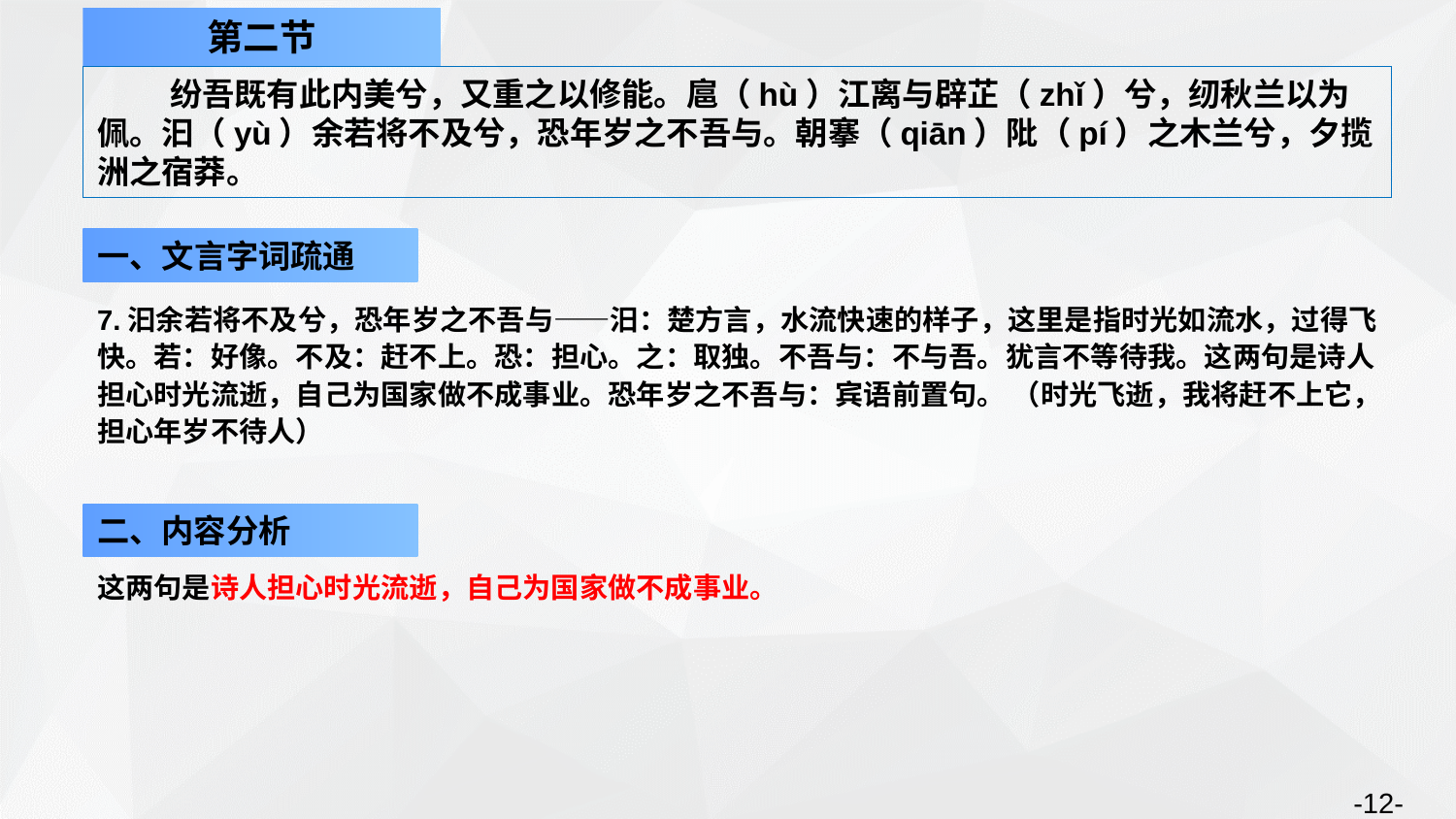

第二节
纷吾既有此内美兮，又重之以修能。扈（hù）江离与辟芷（zhǐ）兮，纫秋兰以为佩。汩（yù）余若将不及兮，恐年岁之不吾与。朝搴（qiān）阰（pí）之木兰兮，夕揽洲之宿莽。
一、文言字词疏通
7.汩余若将不及兮，恐年岁之不吾与——汨：楚方言，水流快速的样子，这里是指时光如流水，过得飞快。若：好像。不及：赶不上。恐：担心。之：取独。不吾与：不与吾。犹言不等待我。这两句是诗人担心时光流逝，自己为国家做不成事业。恐年岁之不吾与：宾语前置句。 （时光飞逝，我将赶不上它，担心年岁不待人）
二、内容分析
这两句是诗人担心时光流逝，自己为国家做不成事业。
-12-